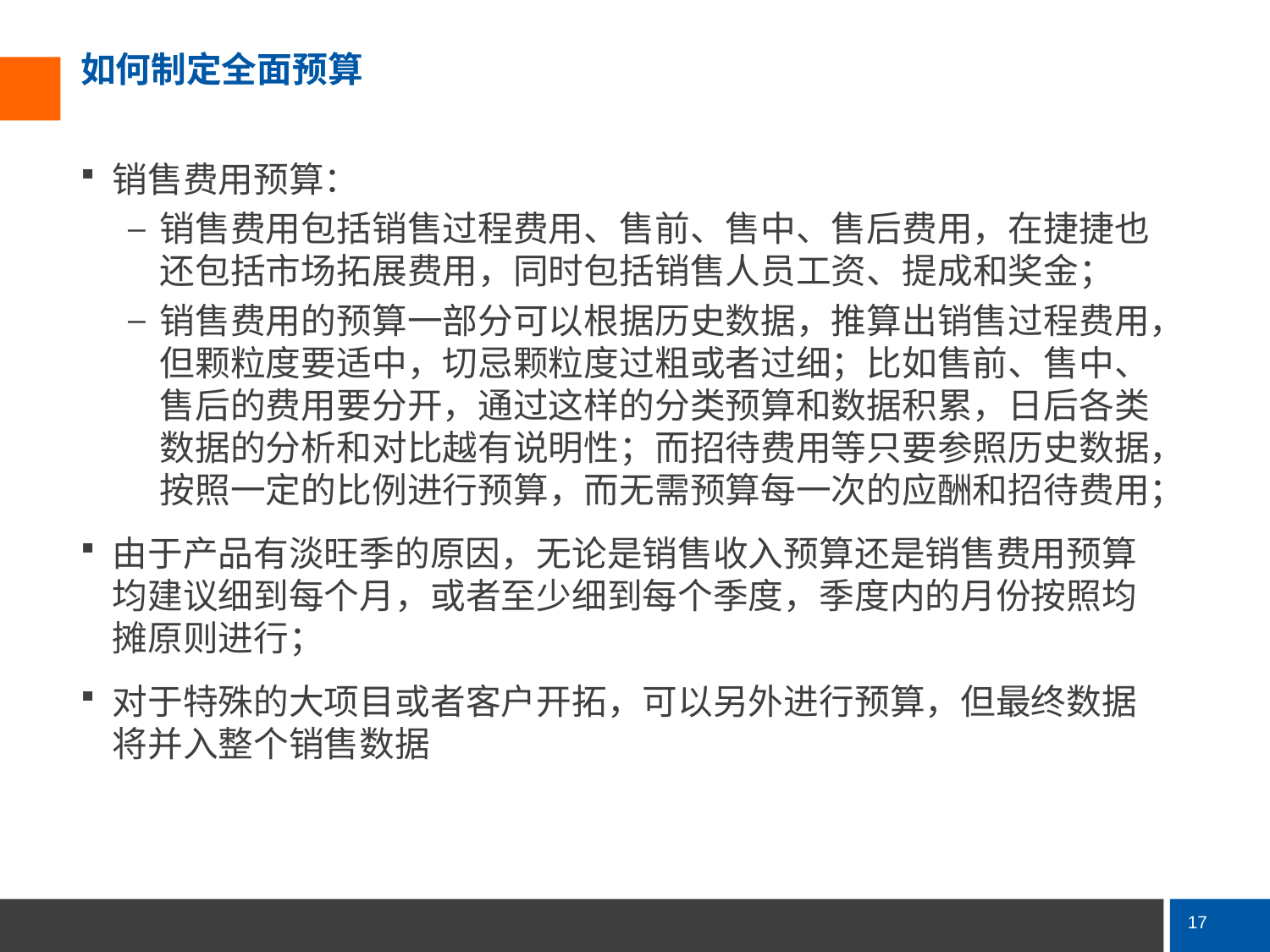

# 如何制定全面预算
销售费用预算：
销售费用包括销售过程费用、售前、售中、售后费用，在捷捷也还包括市场拓展费用，同时包括销售人员工资、提成和奖金；
销售费用的预算一部分可以根据历史数据，推算出销售过程费用，但颗粒度要适中，切忌颗粒度过粗或者过细；比如售前、售中、售后的费用要分开，通过这样的分类预算和数据积累，日后各类数据的分析和对比越有说明性；而招待费用等只要参照历史数据，按照一定的比例进行预算，而无需预算每一次的应酬和招待费用；
由于产品有淡旺季的原因，无论是销售收入预算还是销售费用预算均建议细到每个月，或者至少细到每个季度，季度内的月份按照均摊原则进行；
对于特殊的大项目或者客户开拓，可以另外进行预算，但最终数据将并入整个销售数据